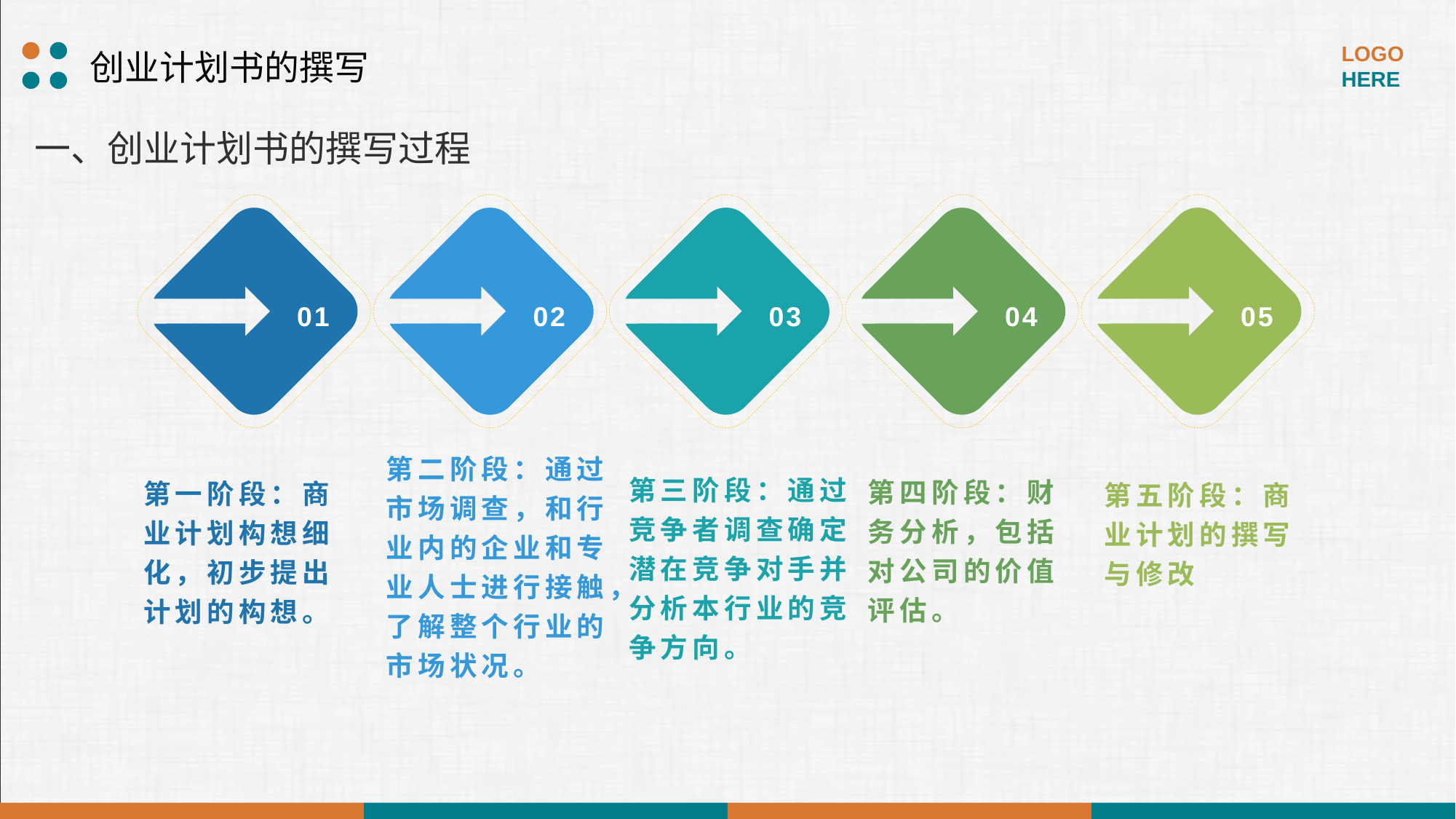

创业计划书的撰写
一、创业计划书的撰写过程

02
01
03
04
05
第一阶段：商业计划构想细化，初步提出计划的构想。
第二阶段：通过市场调查，和行业内的企业和专业人士进行接触，了解整个行业的
市场状况。
第三阶段：通过竞争者调查确定潜在竞争对手并分析本行业的竞争方向。
第四阶段：财务分析，包括对公司的价值评估。
第五阶段：商业计划的撰写与修改